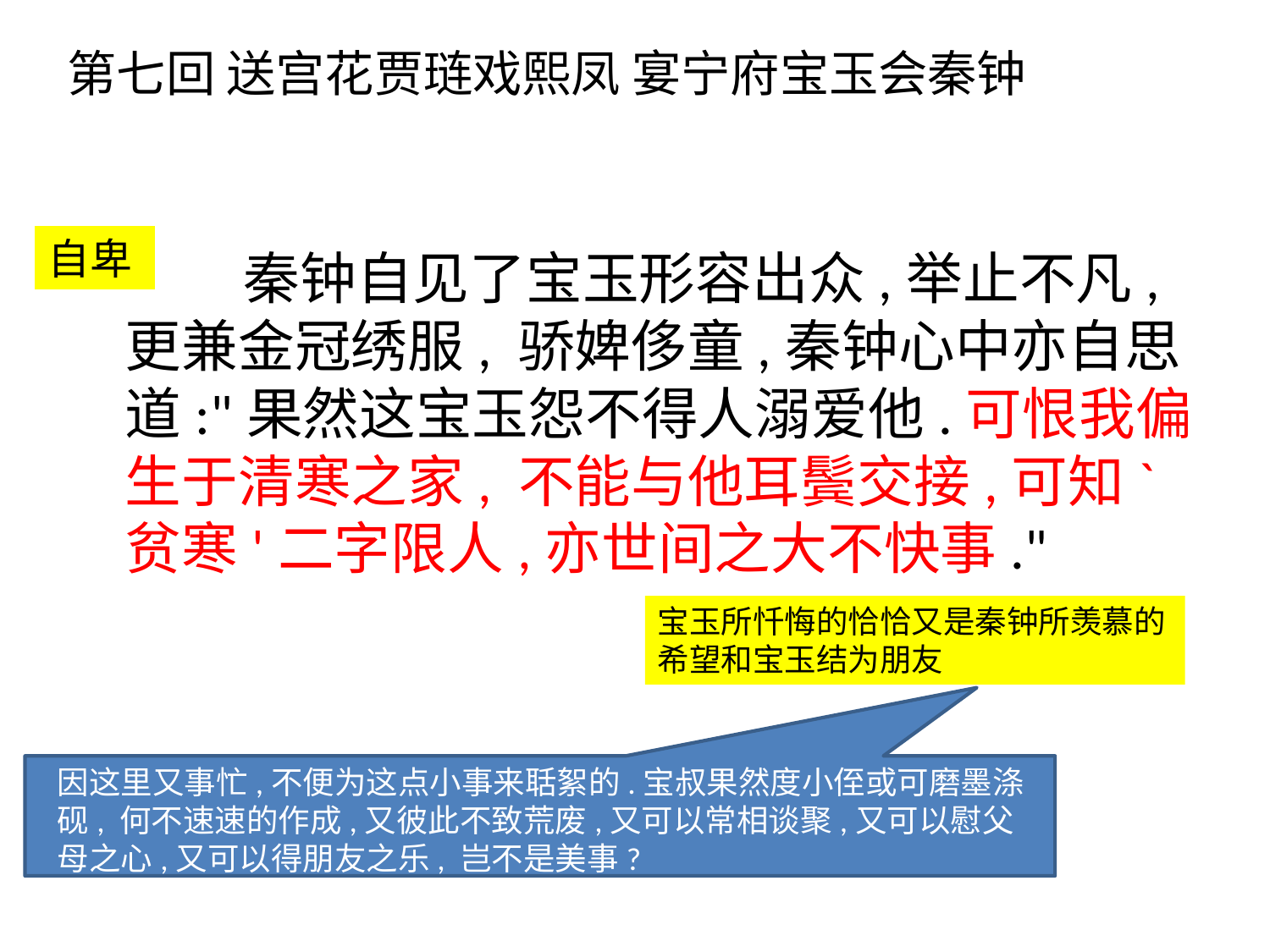

第七回 送宫花贾琏戏熙凤 宴宁府宝玉会秦钟
自卑
            秦钟自见了宝玉形容出众,举止不凡,更兼金冠绣服, 骄婢侈童,秦钟心中亦自思道:"果然这宝玉怨不得人溺爱他.可恨我偏生于清寒之家, 不能与他耳鬓交接,可知`贫寒'二字限人,亦世间之大不快事."
宝玉所忏悔的恰恰又是秦钟所羡慕的
希望和宝玉结为朋友

因这里又事忙,不便为这点小事来聒絮的.宝叔果然度小侄或可磨墨涤砚, 何不速速的作成,又彼此不致荒废,又可以常相谈聚,又可以慰父母之心,又可以得朋友之乐, 岂不是美事?